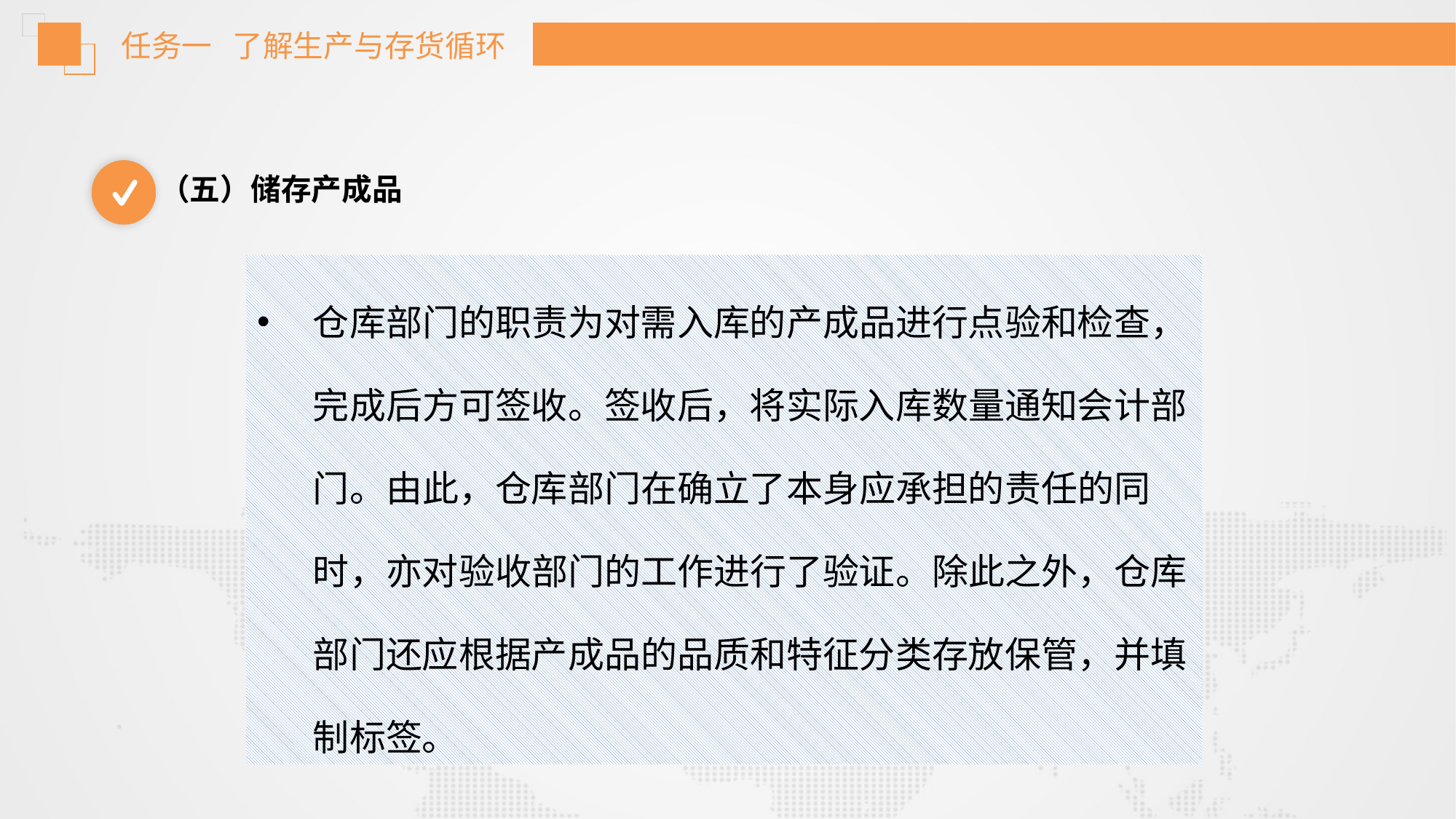

任务一   了解生产与存货循环

（五）储存产成品

仓库部门的职责为对需入库的产成品进行点验和检查，完成后方可签收。签收后，将实际入库数量通知会计部门。由此，仓库部门在确立了本身应承担的责任的同时，亦对验收部门的工作进行了验证。除此之外，仓库部门还应根据产成品的品质和特征分类存放保管，并填制标签。